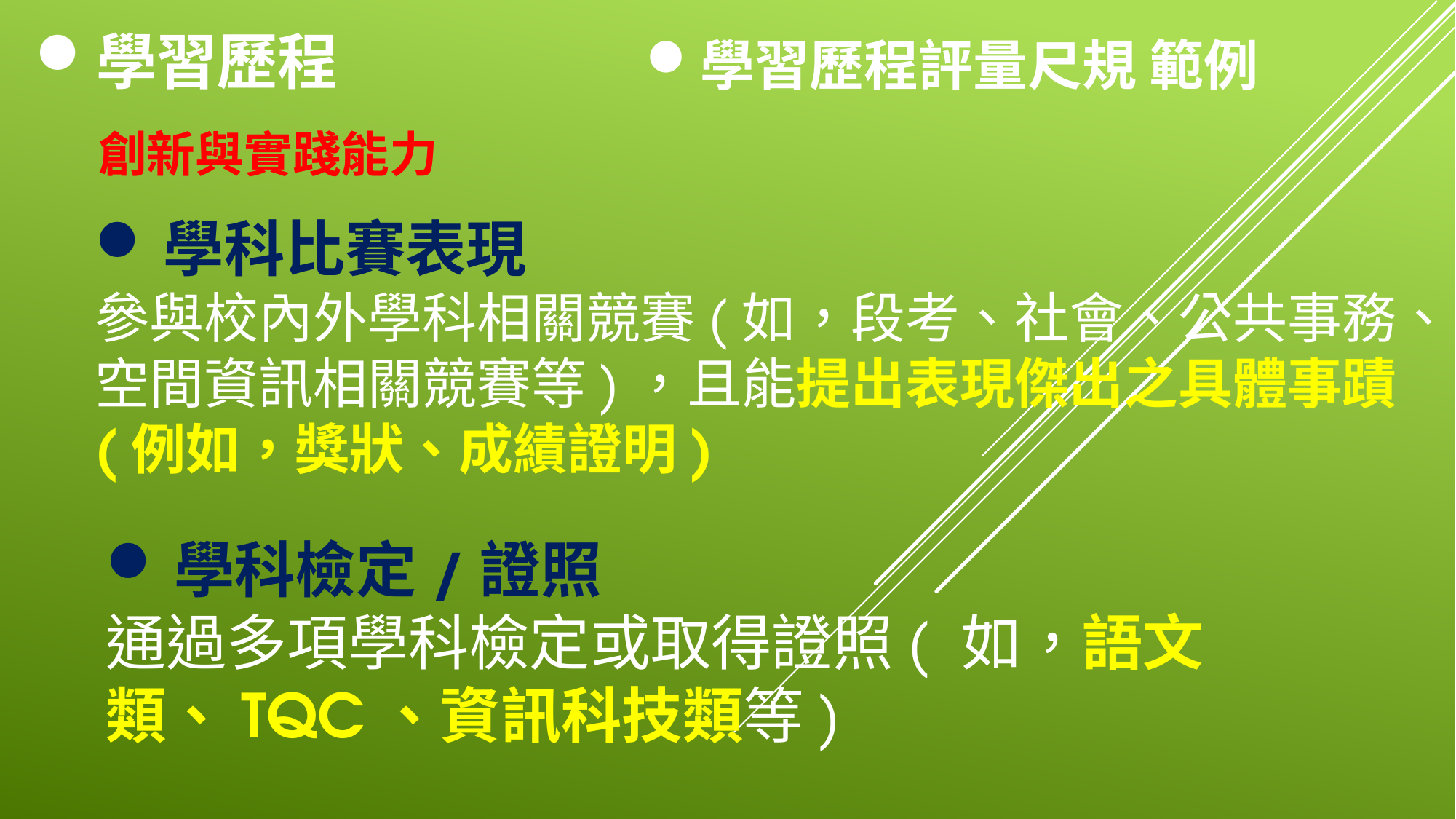

學習歷程
學習歷程評量尺規 範例
創新與實踐能力
學科比賽表現
參與校內外學科相關競賽(如，段考、社會、公共事務、空間資訊相關競賽等)，且能提出表現傑出之具體事蹟(例如，獎狀、成績證明)
學科檢定/證照
通過多項學科檢定或取得證照( 如，語文類、TQC、資訊科技類等)